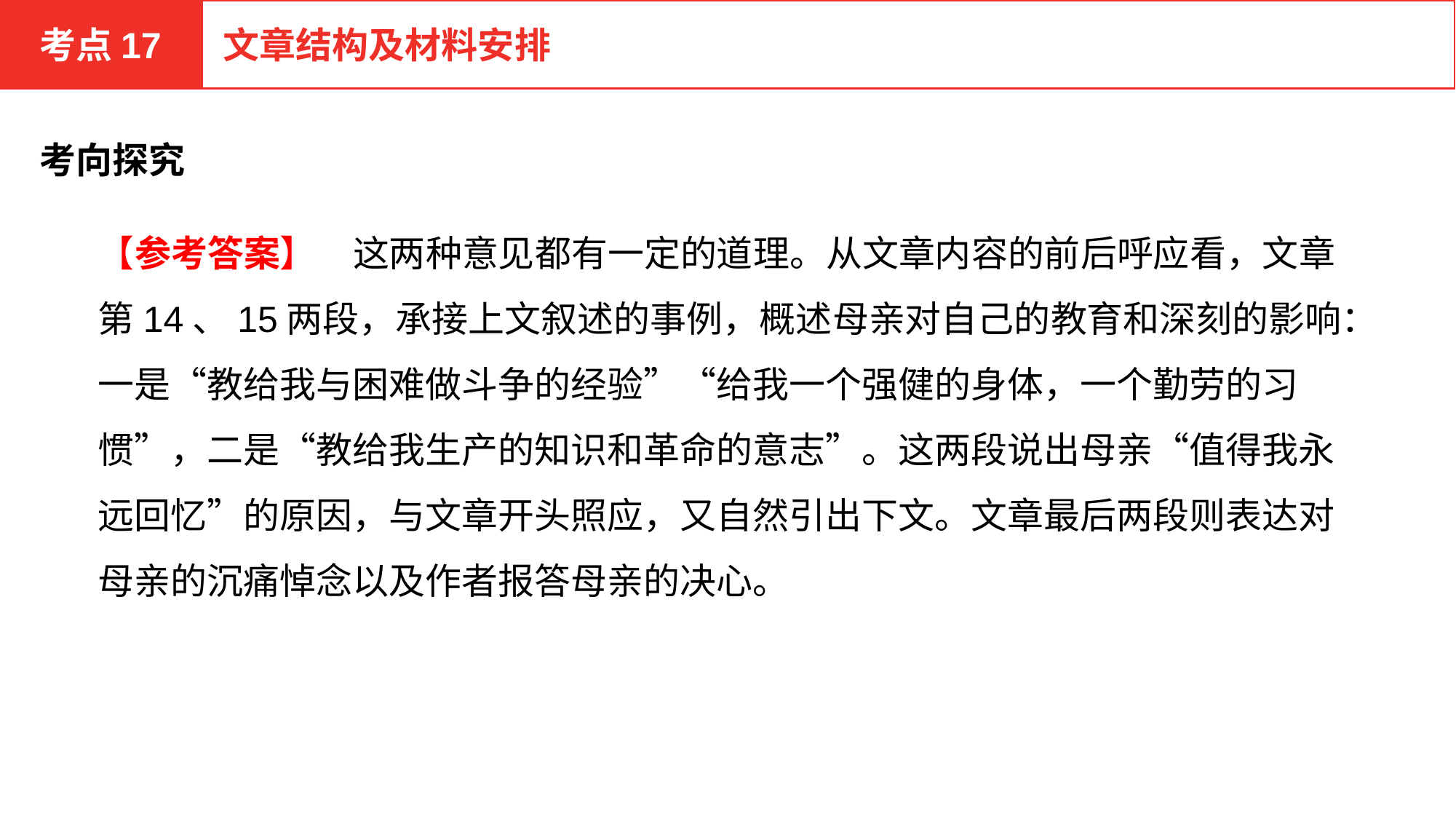

考点17
文章结构及材料安排
考向探究

【参考答案】　这两种意见都有一定的道理。从文章内容的前后呼应看，文章第14、15两段，承接上文叙述的事例，概述母亲对自己的教育和深刻的影响：一是“教给我与困难做斗争的经验”“给我一个强健的身体，一个勤劳的习惯”，二是“教给我生产的知识和革命的意志”。这两段说出母亲“值得我永远回忆”的原因，与文章开头照应，又自然引出下文。文章最后两段则表达对母亲的沉痛悼念以及作者报答母亲的决心。